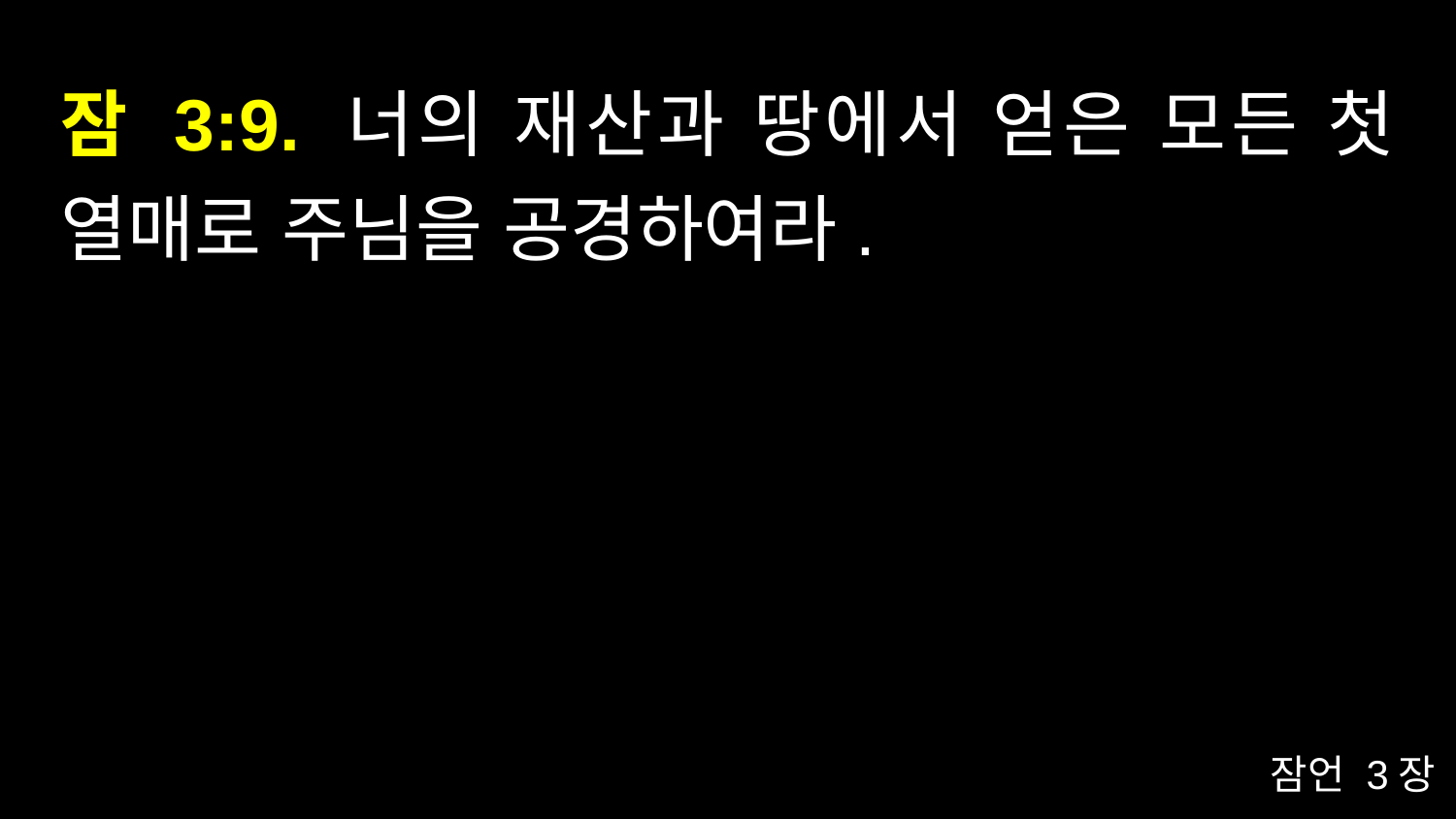

# 잠 3:9. 너의 재산과 땅에서 얻은 모든 첫 열매로 주님을 공경하여라.
잠언 3장